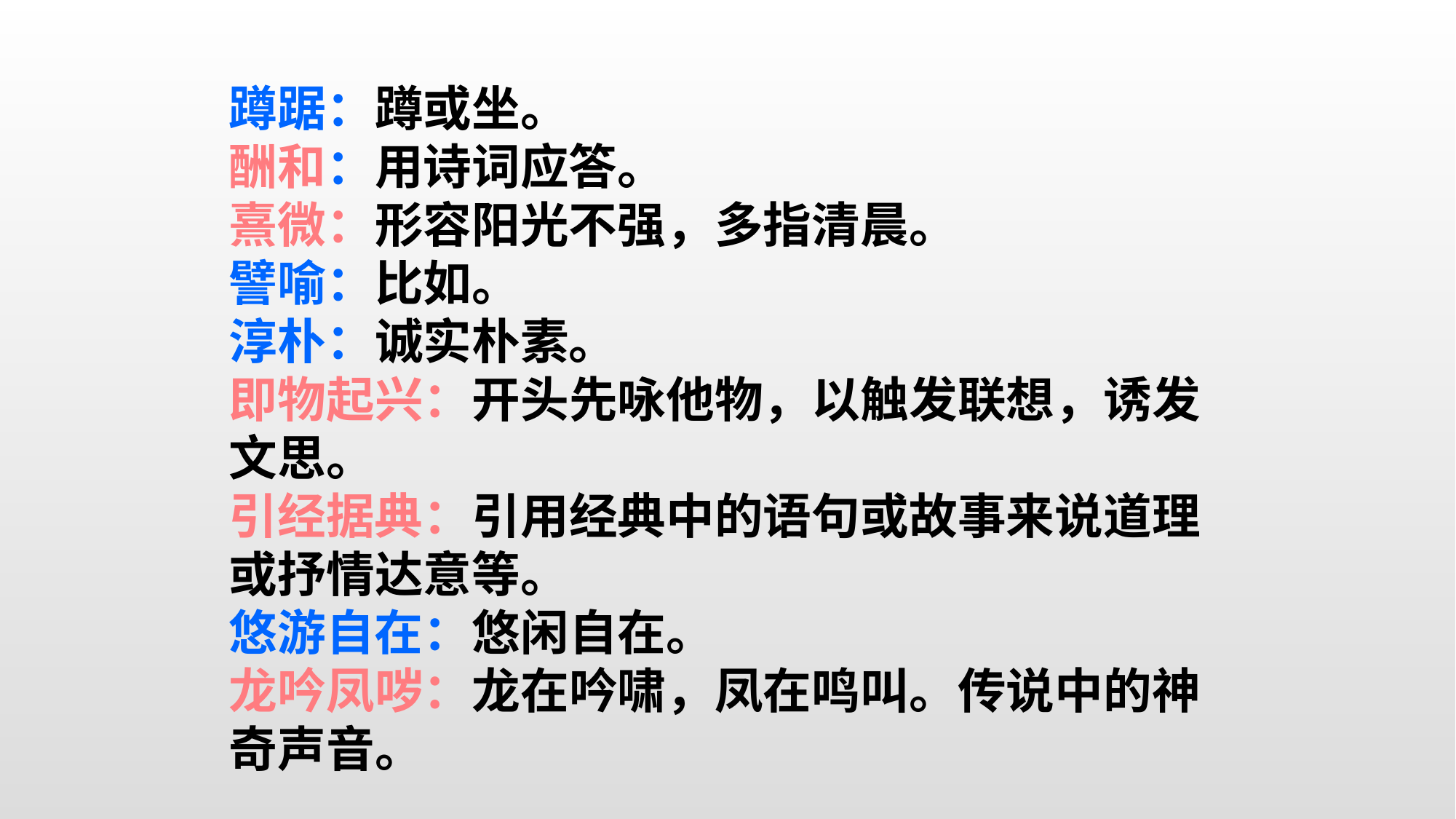

蹲踞：蹲或坐。
酬和：用诗词应答。
熹微：形容阳光不强，多指清晨。
譬喻：比如。
淳朴：诚实朴素。
即物起兴：开头先咏他物，以触发联想，诱发文思。
引经据典：引用经典中的语句或故事来说道理或抒情达意等。
悠游自在：悠闲自在。
龙吟凤哕：龙在吟啸，凤在鸣叫。传说中的神奇声音。